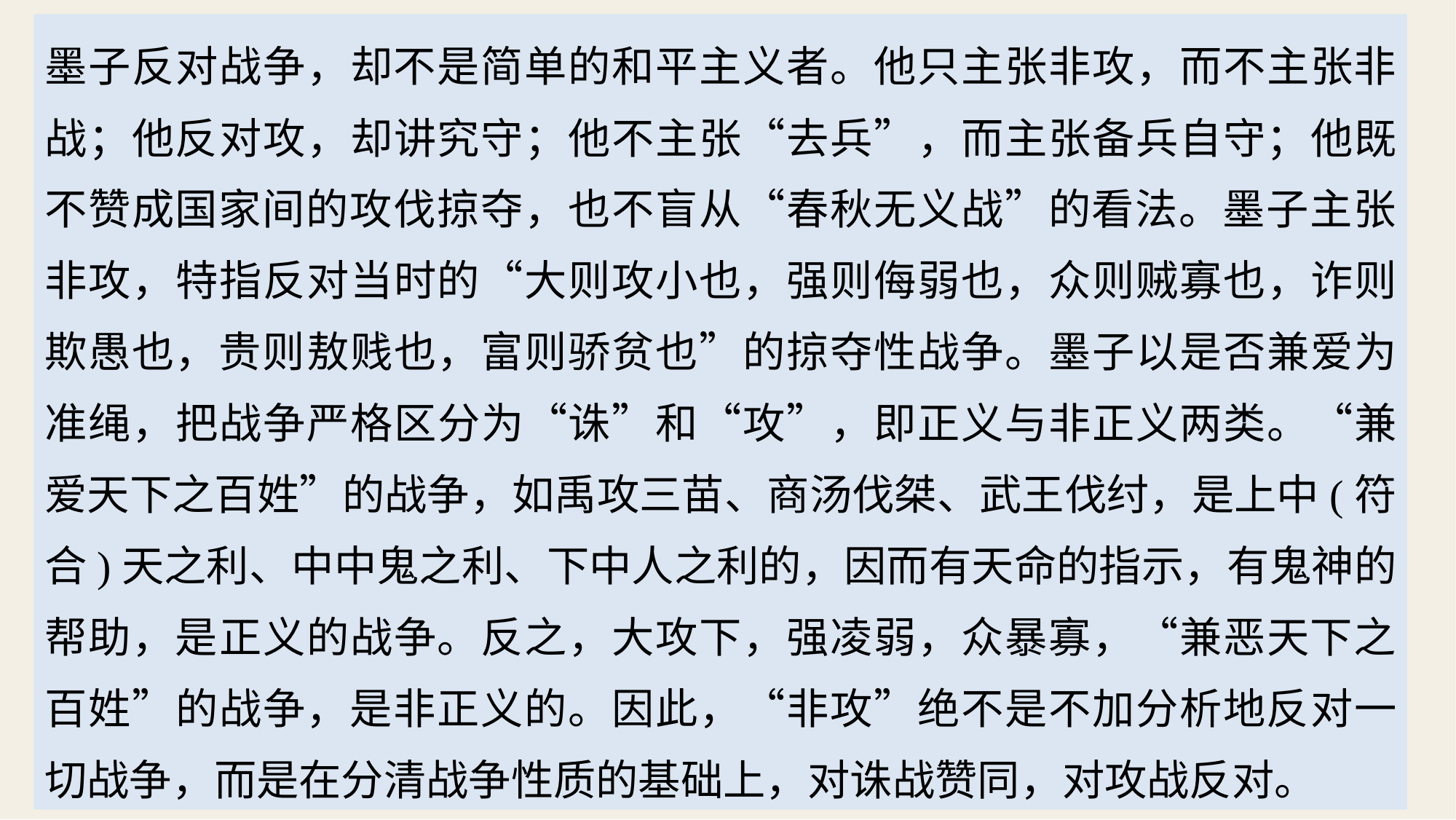

墨子反对战争，却不是简单的和平主义者。他只主张非攻，而不主张非战；他反对攻，却讲究守；他不主张“去兵”，而主张备兵自守；他既不赞成国家间的攻伐掠夺，也不盲从“春秋无义战”的看法。墨子主张非攻，特指反对当时的“大则攻小也，强则侮弱也，众则贼寡也，诈则欺愚也，贵则敖贱也，富则骄贫也”的掠夺性战争。墨子以是否兼爱为准绳，把战争严格区分为“诛”和“攻”，即正义与非正义两类。“兼爱天下之百姓”的战争，如禹攻三苗、商汤伐桀、武王伐纣，是上中(符合)天之利、中中鬼之利、下中人之利的，因而有天命的指示，有鬼神的帮助，是正义的战争。反之，大攻下，强凌弱，众暴寡，“兼恶天下之百姓”的战争，是非正义的。因此，“非攻”绝不是不加分析地反对一切战争，而是在分清战争性质的基础上，对诛战赞同，对攻战反对。